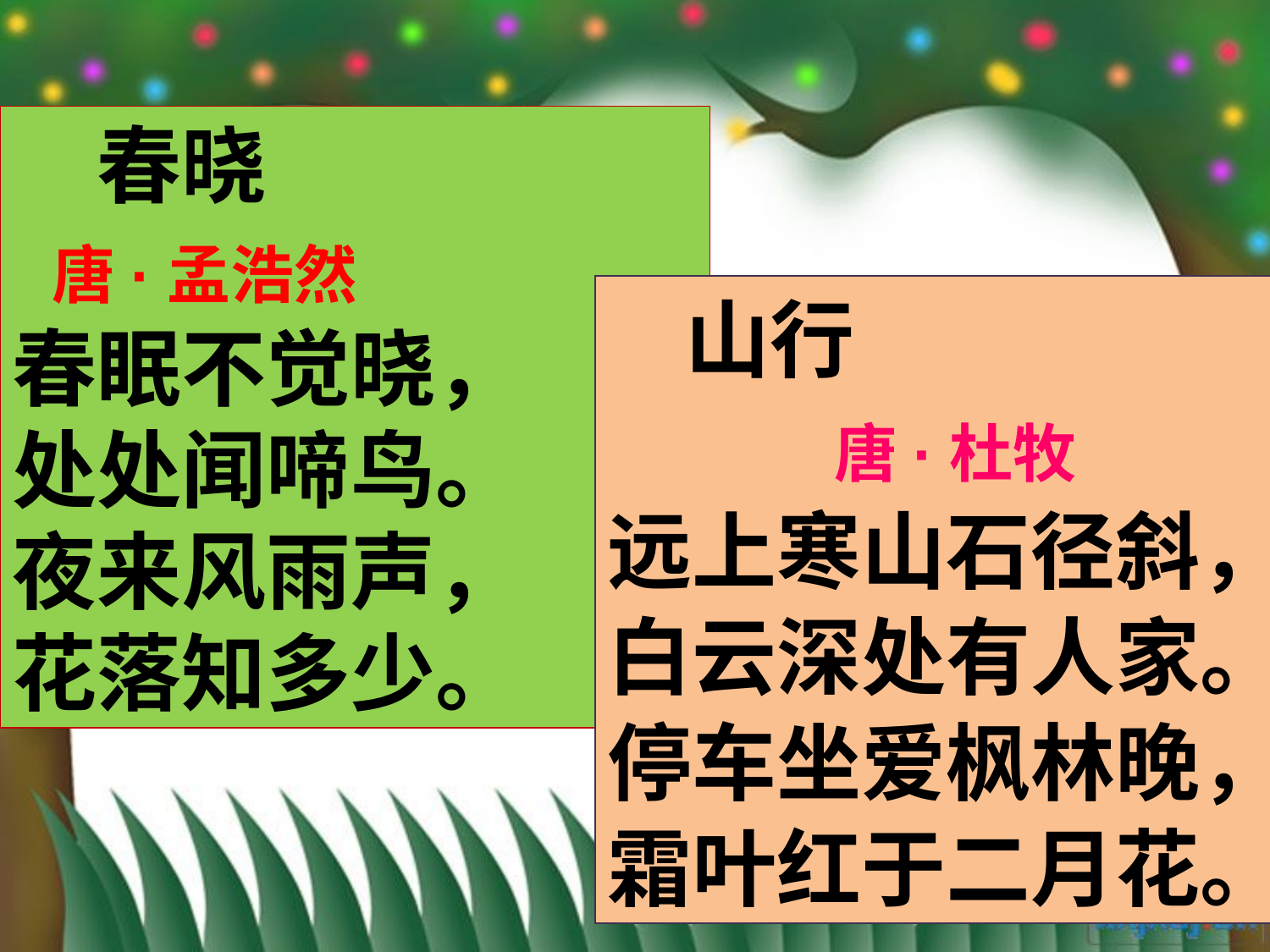

春晓
 唐·孟浩然
春眠不觉晓，
处处闻啼鸟。
夜来风雨声，
花落知多少。
   山行
　　   唐·杜牧
远上寒山石径斜，
白云深处有人家。
停车坐爱枫林晚，
霜叶红于二月花。